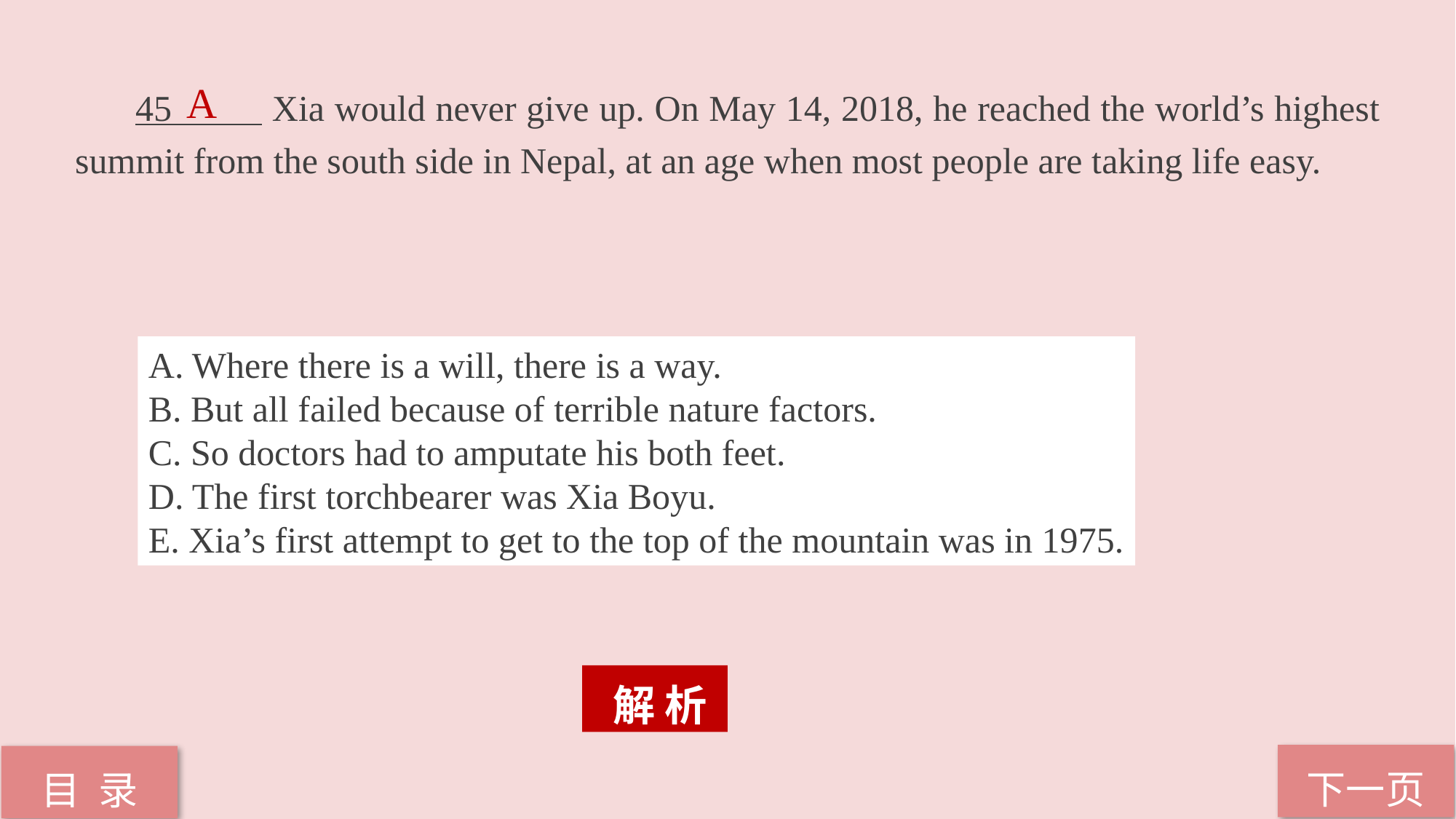

A
      45          Xia would never give up. On May 14, 2018, he reached the world’s highest summit from the south side in Nepal, at an age when most people are taking life easy.
A. Where there is a will, there is a way.
B. But all failed because of terrible nature factors.
C. So doctors had to amputate his both feet.
D. The first torchbearer was Xia Boyu.
E. Xia’s first attempt to get to the top of the mountain was in 1975.
 解 析